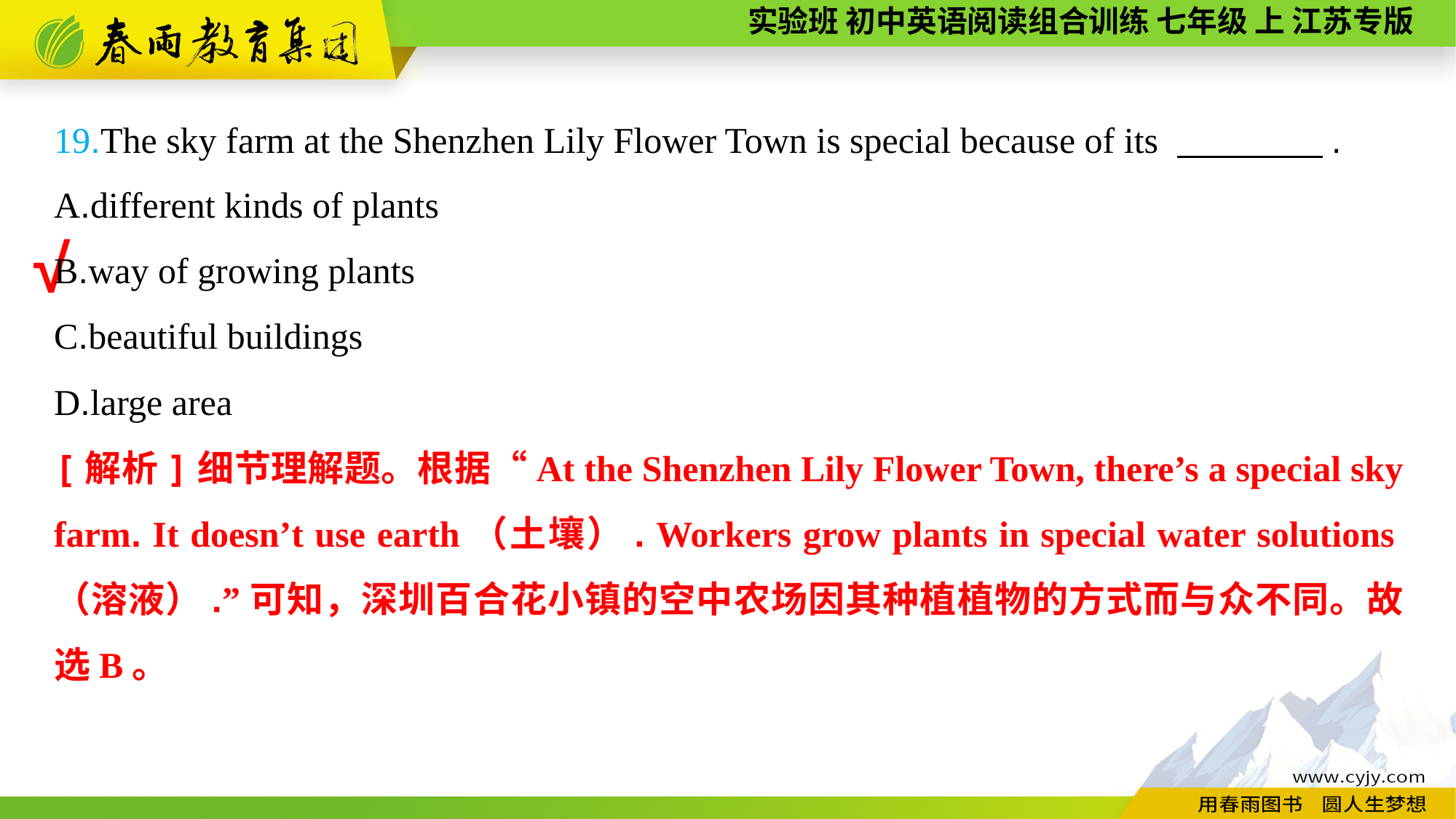

19.The sky farm at the Shenzhen Lily Flower Town is special because of its 　　　　.
A.different kinds of plants
B.way of growing plants
C.beautiful buildings
D.large area
√
[解析]细节理解题。根据“At the Shenzhen Lily Flower Town, there’s a special sky farm. It doesn’t use earth（土壤）. Workers grow plants in special water solutions（溶液）.”可知，深圳百合花小镇的空中农场因其种植植物的方式而与众不同。故选B。